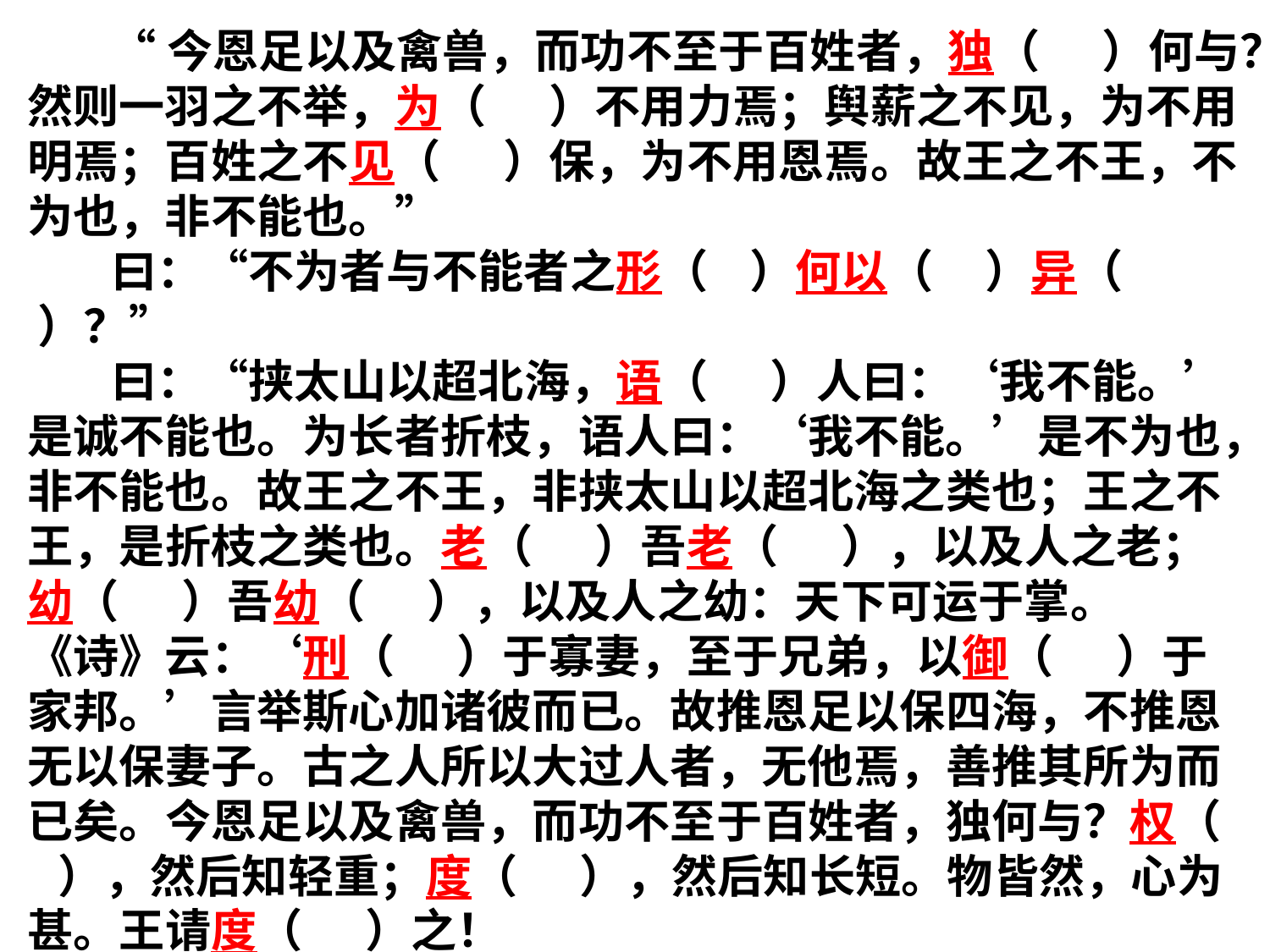

“今恩足以及禽兽，而功不至于百姓者，独（      ）何与？然则一羽之不举，为（      ）不用力焉；舆薪之不见，为不用明焉；百姓之不见（      ）保，为不用恩焉。故王之不王，不为也，非不能也。”
       曰：“不为者与不能者之形（    ）何以（     ）异（     ）？”
       曰：“挟太山以超北海，语（      ）人曰：‘我不能。’是诚不能也。为长者折枝，语人曰：‘我不能。’是不为也，非不能也。故王之不王，非挟太山以超北海之类也；王之不王，是折枝之类也。老（      ）吾老（      ），以及人之老；幼（      ）吾幼（      ），以及人之幼：天下可运于掌。《诗》云：‘刑（      ）于寡妻，至于兄弟，以御（      ）于家邦。’言举斯心加诸彼而已。故推恩足以保四海，不推恩无以保妻子。古之人所以大过人者，无他焉，善推其所为而已矣。今恩足以及禽兽，而功不至于百姓者，独何与？权（      ），然后知轻重；度（      ），然后知长短。物皆然，心为甚。王请度（      ）之！